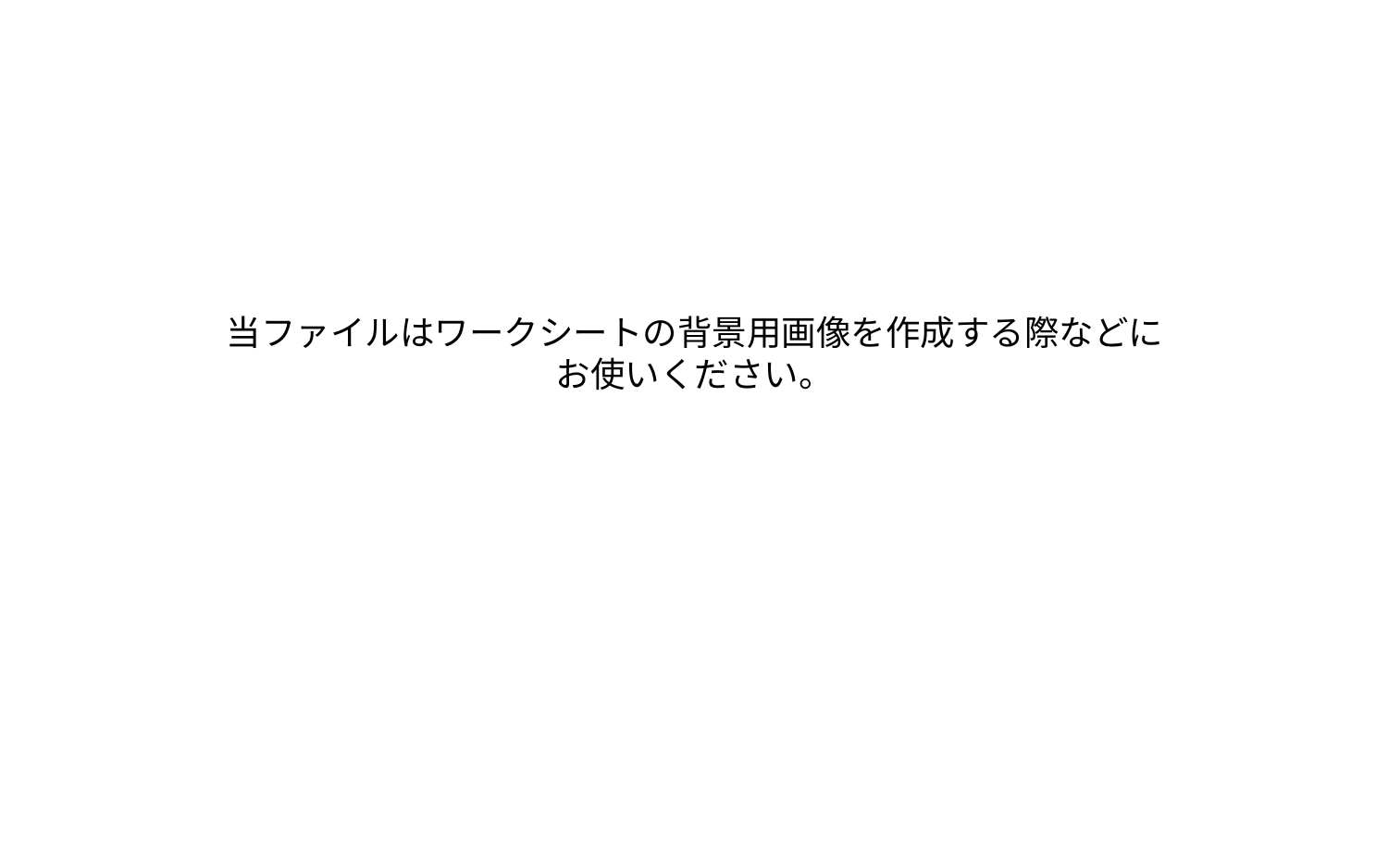

# 当ファイルはワークシートの背景用画像を作成する際などに
お使いください。